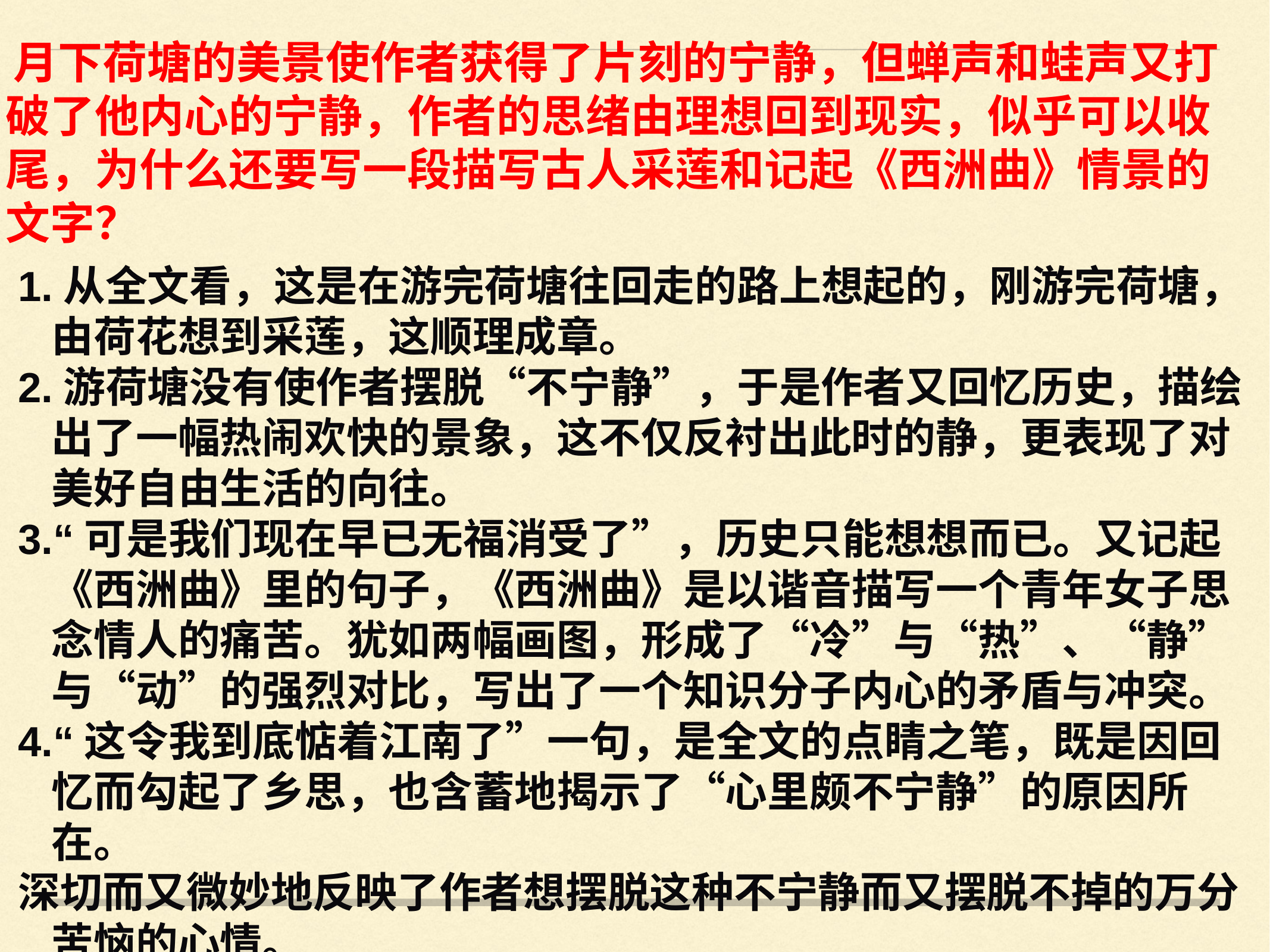

月下荷塘的美景使作者获得了片刻的宁静，但蝉声和蛙声又打破了他内心的宁静，作者的思绪由理想回到现实，似乎可以收尾，为什么还要写一段描写古人采莲和记起《西洲曲》情景的文字？
1.从全文看，这是在游完荷塘往回走的路上想起的，刚游完荷塘，由荷花想到采莲，这顺理成章。
2.游荷塘没有使作者摆脱“不宁静”，于是作者又回忆历史，描绘出了一幅热闹欢快的景象，这不仅反衬出此时的静，更表现了对美好自由生活的向往。
3.“可是我们现在早已无福消受了”，历史只能想想而已。又记起《西洲曲》里的句子，《西洲曲》是以谐音描写一个青年女子思念情人的痛苦。犹如两幅画图，形成了“冷”与“热”、“静”与“动”的强烈对比，写出了一个知识分子内心的矛盾与冲突。
4.“这令我到底惦着江南了”一句，是全文的点睛之笔，既是因回忆而勾起了乡思，也含蓄地揭示了“心里颇不宁静”的原因所在。
深切而又微妙地反映了作者想摆脱这种不宁静而又摆脱不掉的万分苦恼的心情。